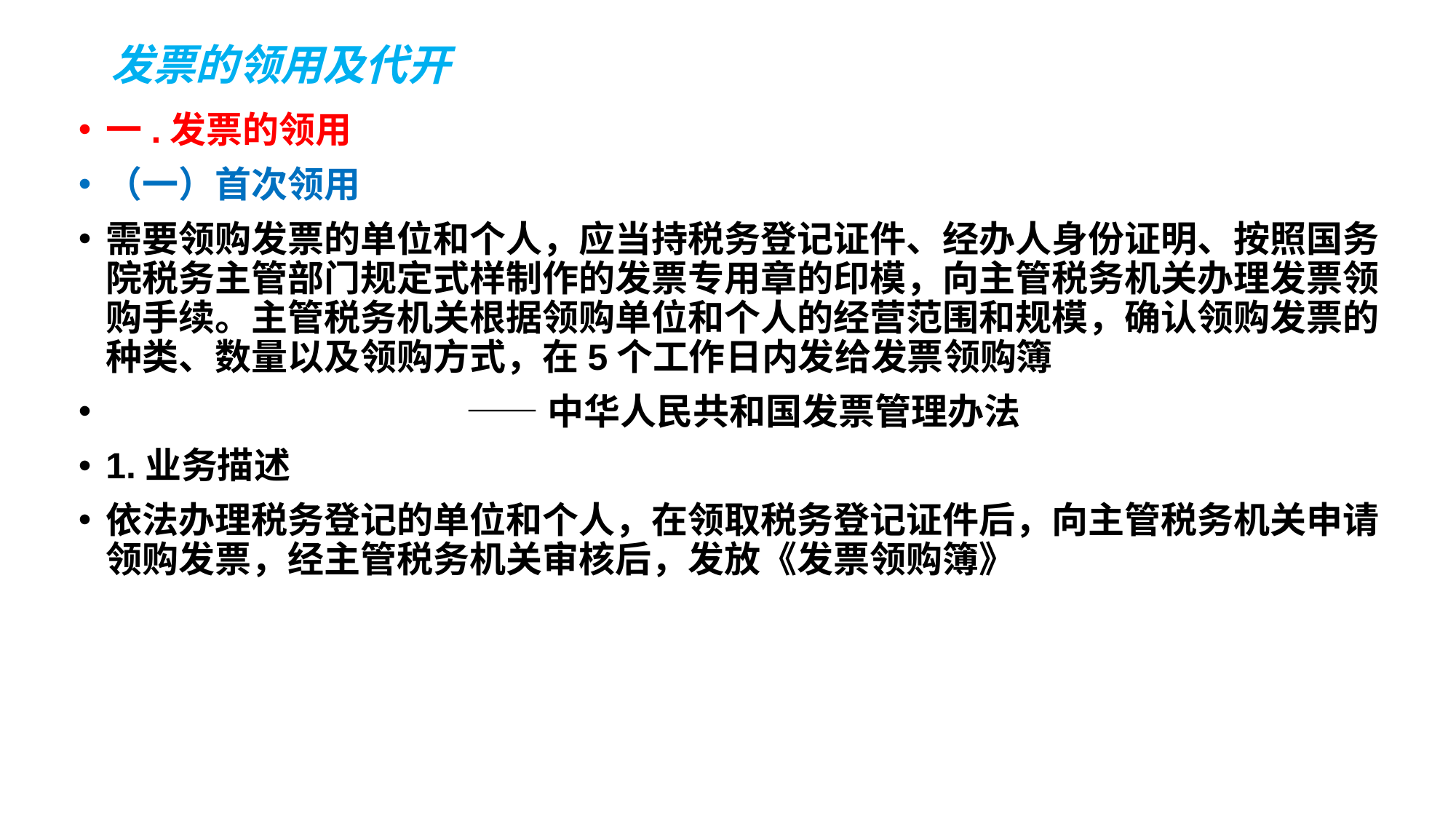

# 发票的领用及代开
一.发票的领用
（一）首次领用
需要领购发票的单位和个人，应当持税务登记证件、经办人身份证明、按照国务院税务主管部门规定式样制作的发票专用章的印模，向主管税务机关办理发票领购手续。主管税务机关根据领购单位和个人的经营范围和规模，确认领购发票的种类、数量以及领购方式，在5个工作日内发给发票领购簿
                                            ——中华人民共和国发票管理办法
1.业务描述
依法办理税务登记的单位和个人，在领取税务登记证件后，向主管税务机关申请领购发票，经主管税务机关审核后，发放《发票领购簿》